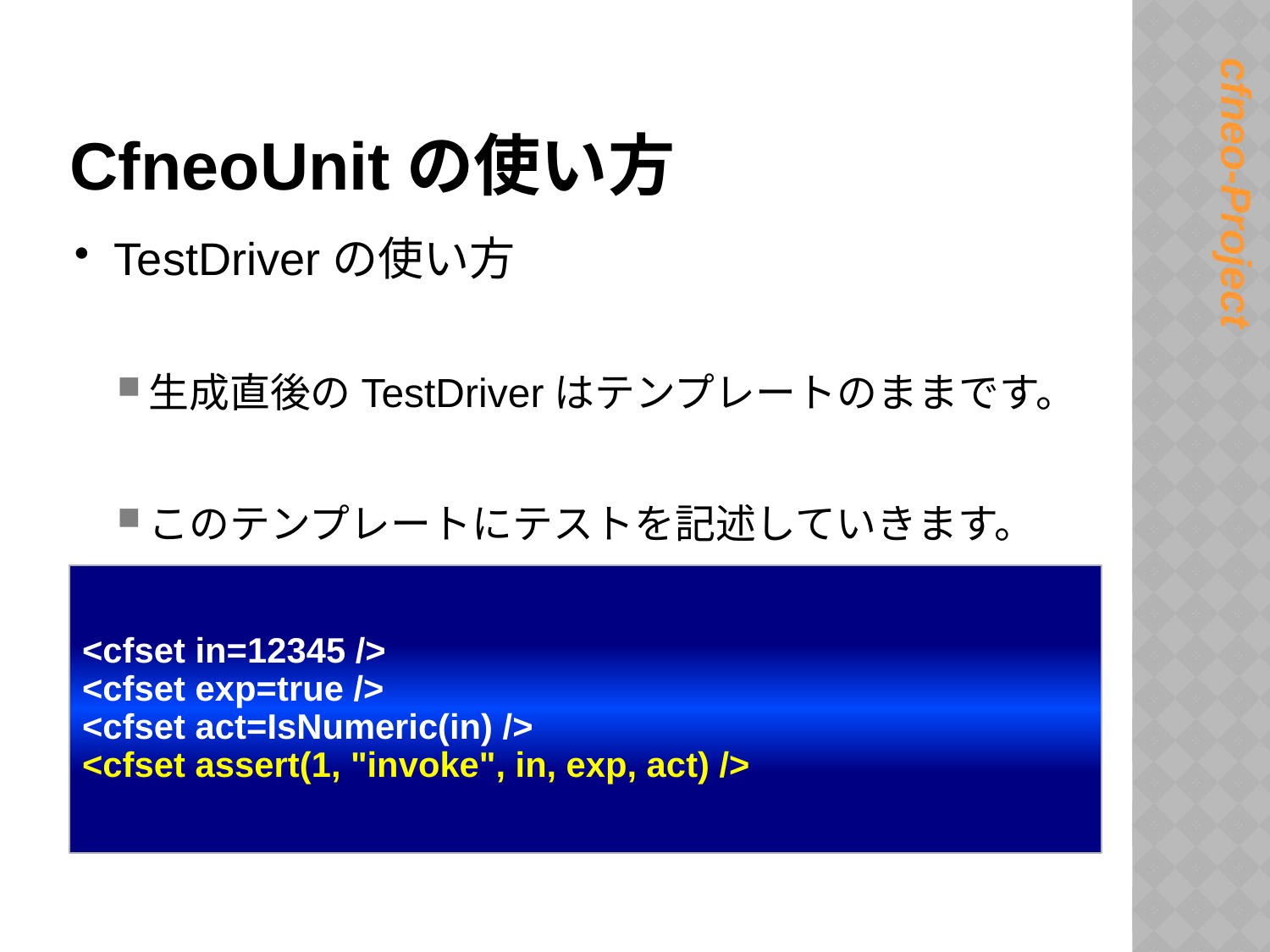

# CfneoUnitの使い方
TestDriverの使い方

生成直後のTestDriverはテンプレートのままです。

このテンプレートにテストを記述していきます。
<cfset in=12345 />
<cfset exp=true />
<cfset act=IsNumeric(in) />
<cfset assert(1, "invoke", in, exp, act) />